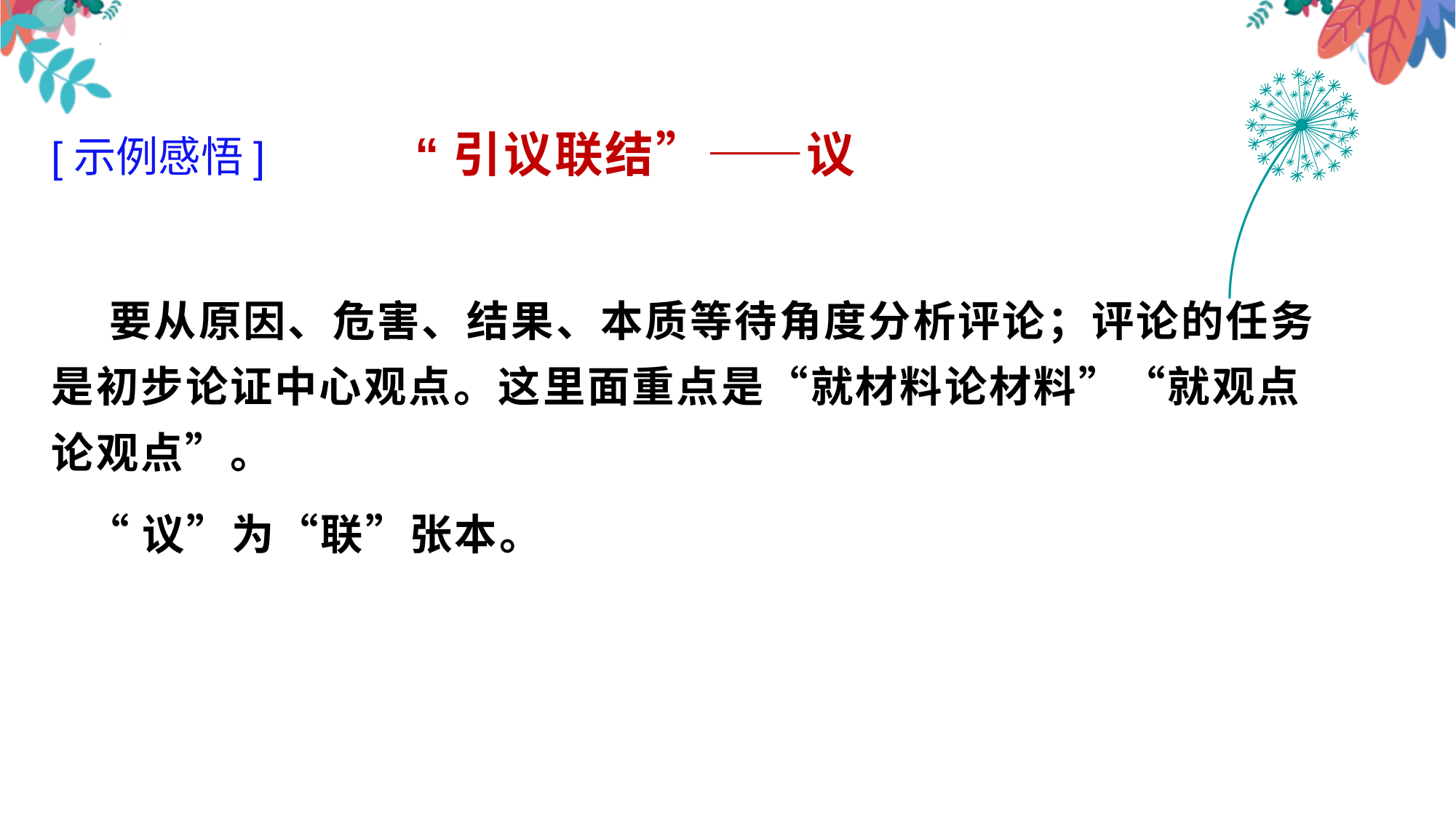

[示例感悟]            “引议联结”——议

    要从原因、危害、结果、本质等待角度分析评论；评论的任务是初步论证中心观点。这里面重点是“就材料论材料”“就观点论观点”。
   “议”为“联”张本。